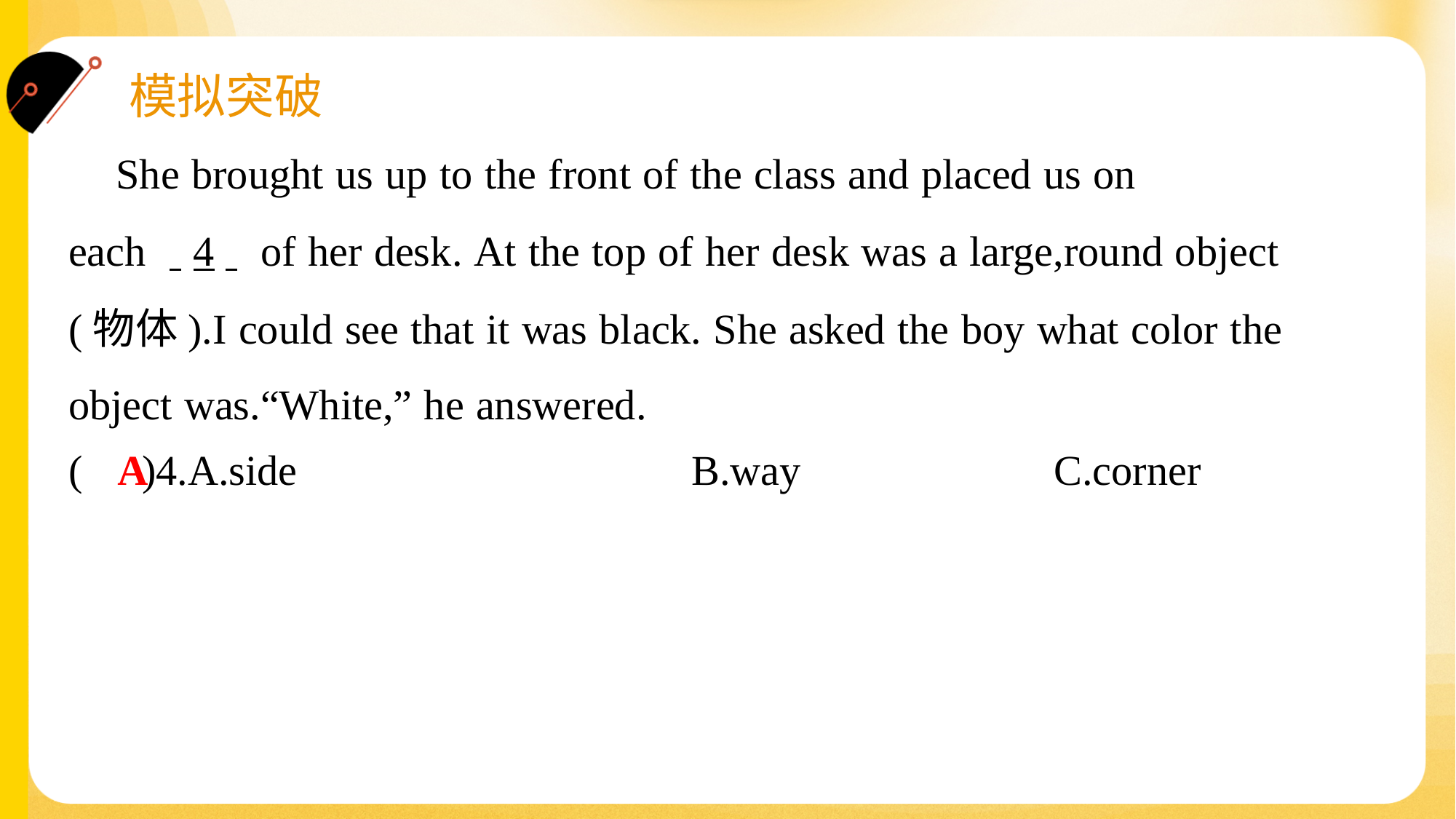

She brought us up to the front of the class and placed us on
each . .4. . of her desk. At the top of her desk was a large,round object
(物体).I could see that it was black. She asked the boy what color the
object was.“White,” he answered.#4
A
(     )4.A.side	B.way	C.corner